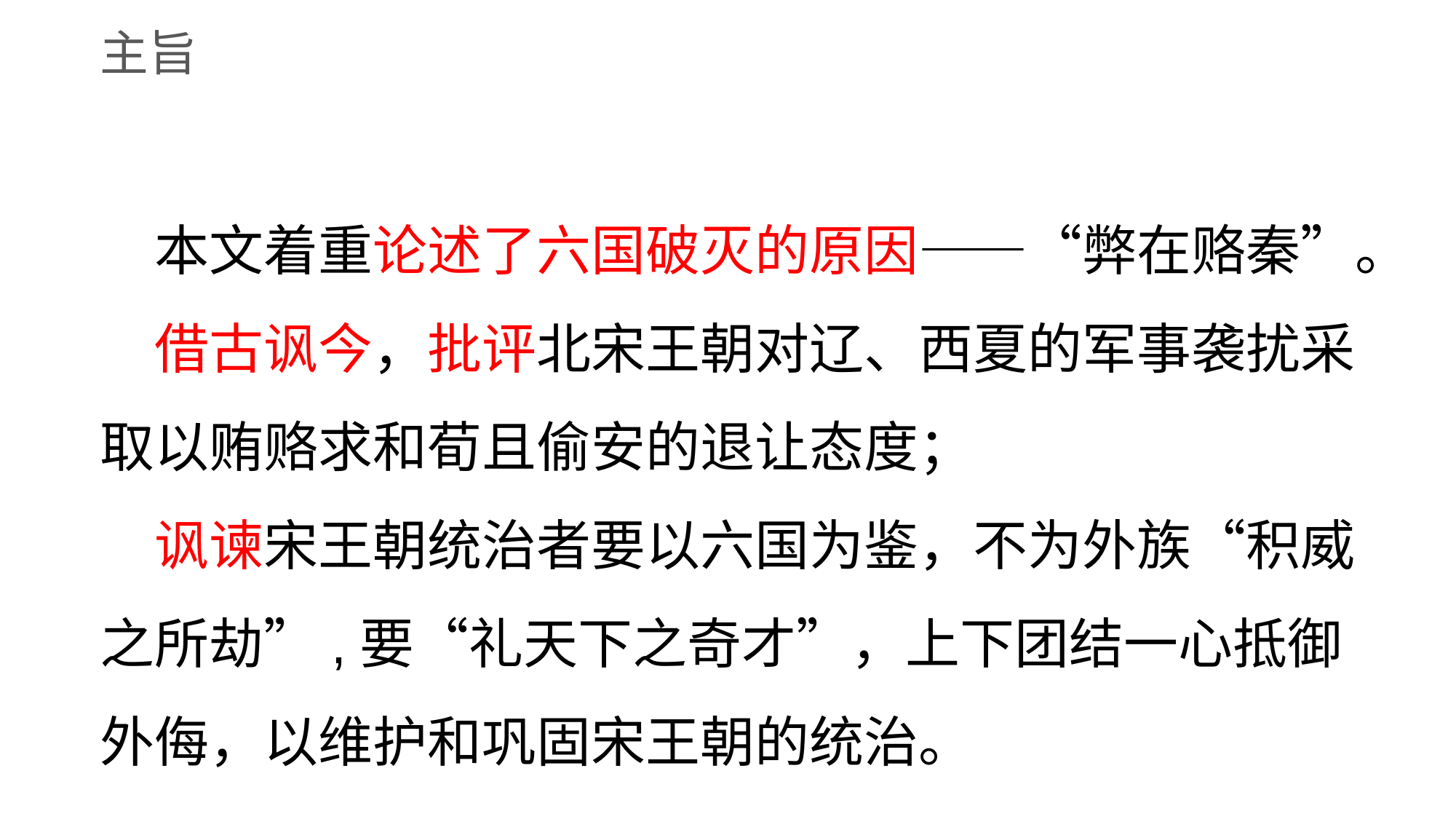

主旨
#
本文着重论述了六国破灭的原因——“弊在赂秦”。
借古讽今，批评北宋王朝对辽、西夏的军事袭扰采取以贿赂求和荀且偷安的退让态度；
讽谏宋王朝统治者要以六国为鉴，不为外族“积威之所劫”,要“礼天下之奇才”，上下团结一心抵御外侮，以维护和巩固宋王朝的统治。